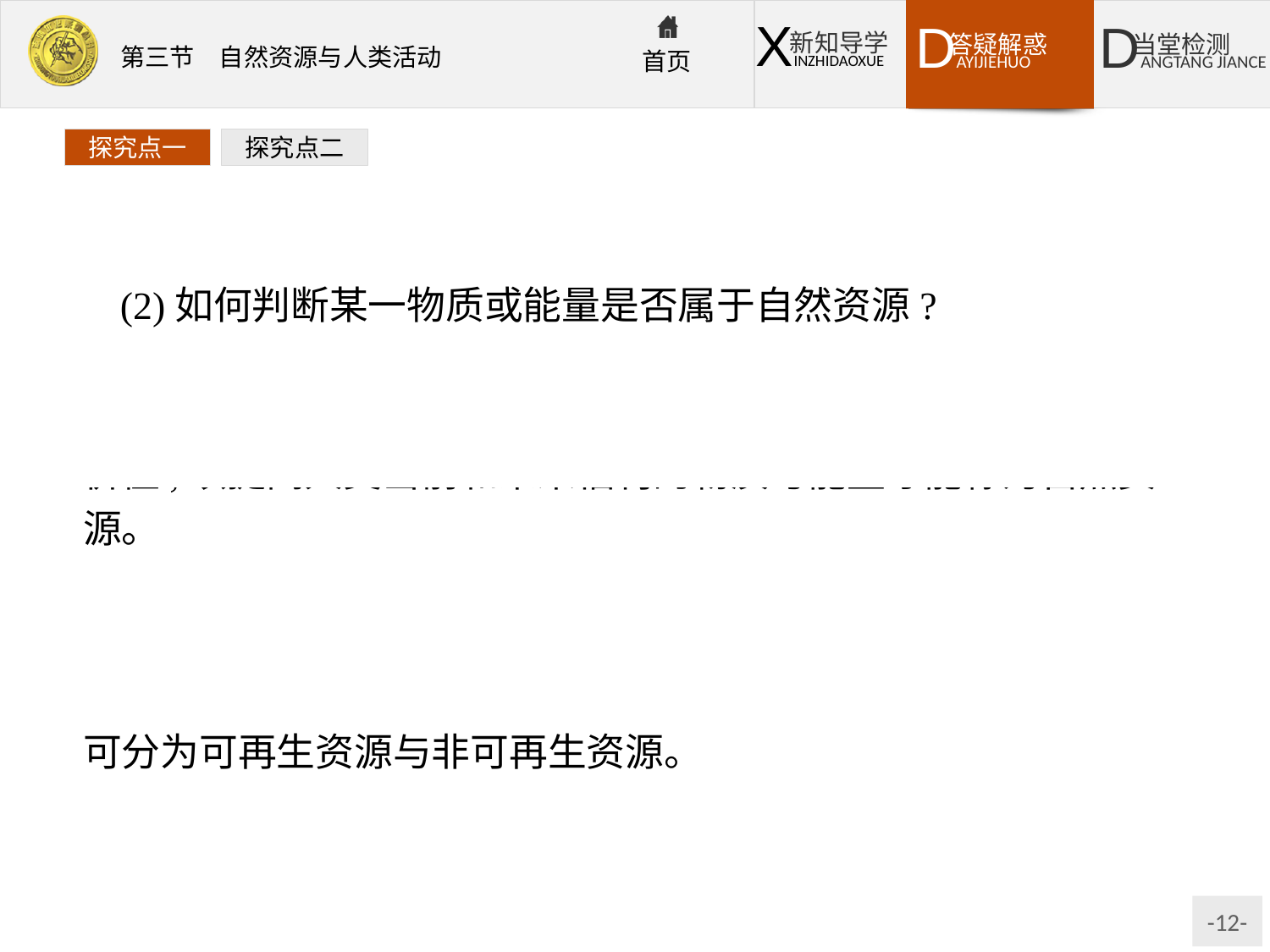

探究点一
探究点二
(2)如何判断某一物质或能量是否属于自然资源?
提示:①存在于自然界,人们可以直接从自然界中获取,经过人们加工而来的物质和能量不能称其为自然资源。②能够产生经济价值,以提高人类当前和未来福利的物质与能量才能称为自然资源。
(3)自然资源可以分为哪些类型?
提示:根据自然资源的自然属性,可以分为矿产资源、气候资源、水资源、土地资源、生物资源等。根据自然资源自我再生的性质,可分为可再生资源与非可再生资源。